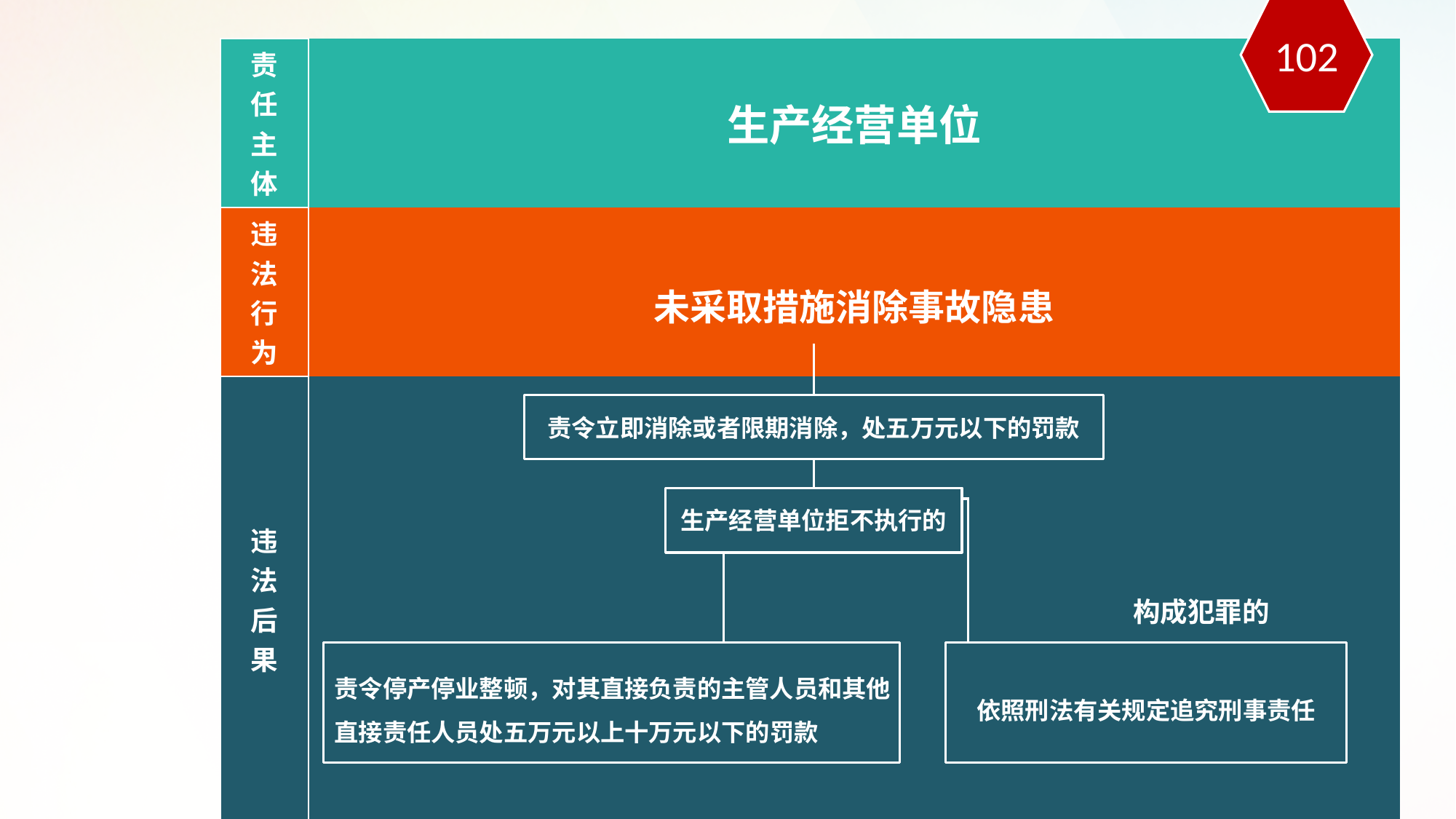

102
| 责 任 主 体 | 生产经营单位 |
| --- | --- |
| 违 法 行 为 | 未采取措施消除事故隐患 |
| 违 法 后 果 |  |
责令立即消除或者限期消除，处五万元以下的罚款
生产经营单位拒不执行的
构成犯罪的
责令停产停业整顿，对其直接负责的主管人员和其他
直接责任人员处五万元以上十万元以下的罚款
依照刑法有关规定追究刑事责任